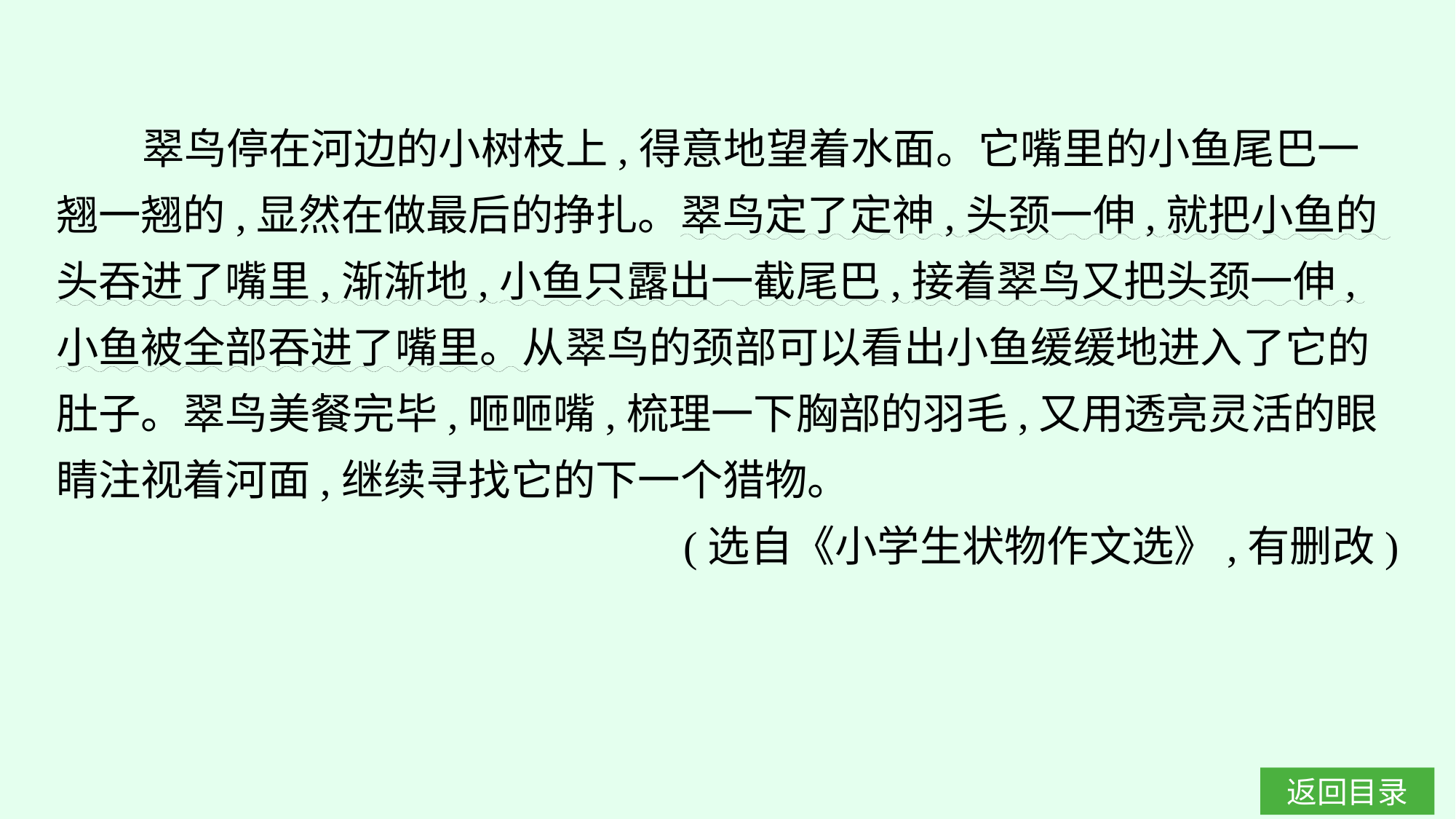

翠鸟停在河边的小树枝上,得意地望着水面。它嘴里的小鱼尾巴一翘一翘的,显然在做最后的挣扎。翠鸟定了定神,头颈一伸,就把小鱼的头吞进了嘴里,渐渐地,小鱼只露出一截尾巴,接着翠鸟又把头颈一伸,小鱼被全部吞进了嘴里。从翠鸟的颈部可以看出小鱼缓缓地进入了它的肚子。翠鸟美餐完毕,咂咂嘴,梳理一下胸部的羽毛,又用透亮灵活的眼睛注视着河面,继续寻找它的下一个猎物。
(选自《小学生状物作文选》,有删改)